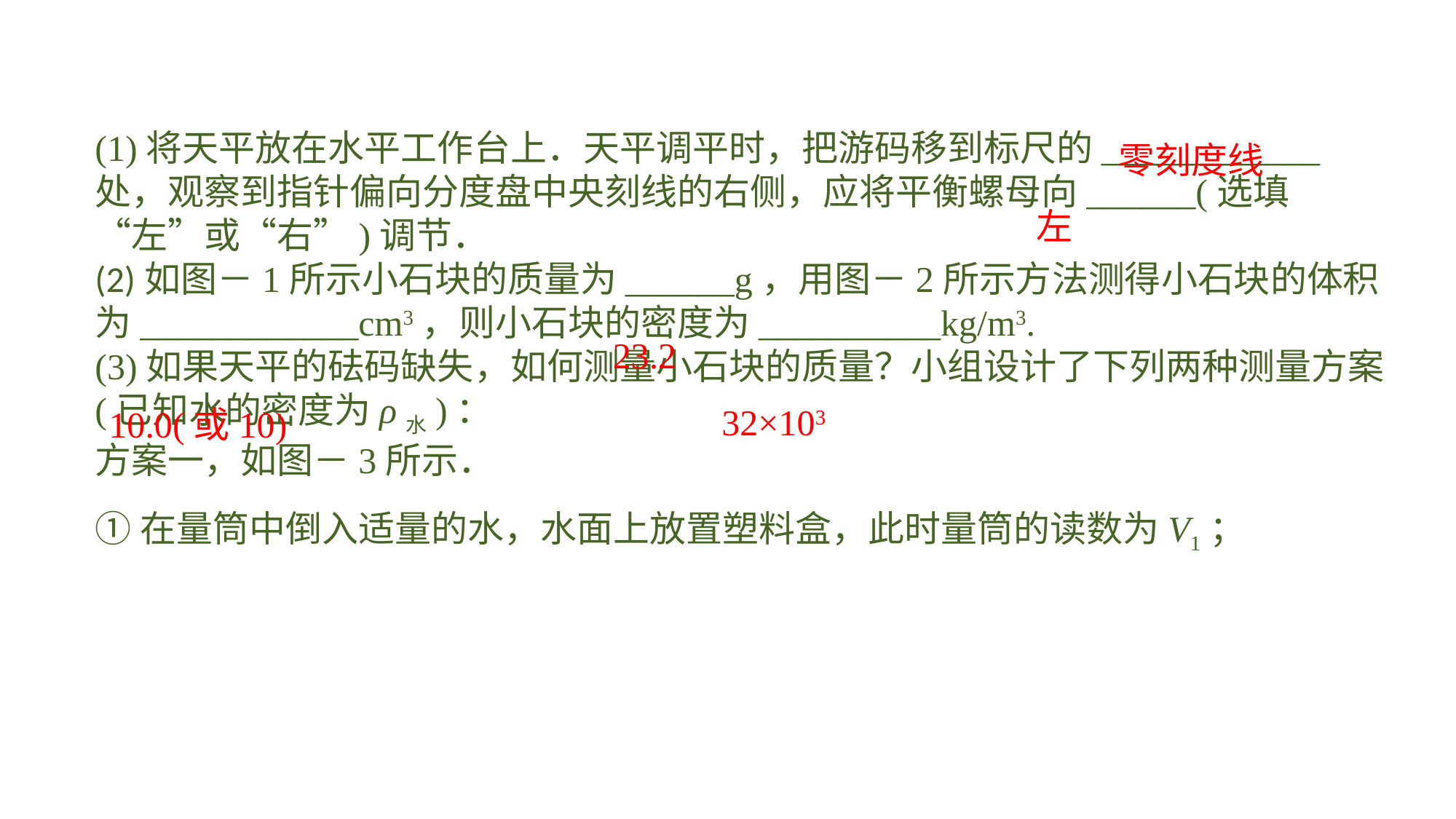

(1)将天平放在水平工作台上．天平调平时，把游码移到标尺的____________处，观察到指针偏向分度盘中央刻线的右侧，应将平衡螺母向______(选填“左”或“右”)调节．(2)如图－1所示小石块的质量为______g，用图－2所示方法测得小石块的体积为____________cm3，则小石块的密度为__________kg/m3.(3)如果天平的砝码缺失，如何测量小石块的质量？小组设计了下列两种测量方案(已知水的密度为ρ水)：方案一，如图－3所示．①在量筒中倒入适量的水，水面上放置塑料盒，此时量筒的读数为V1；
零刻度线
左
23.2
 32×103
10.0(或10)